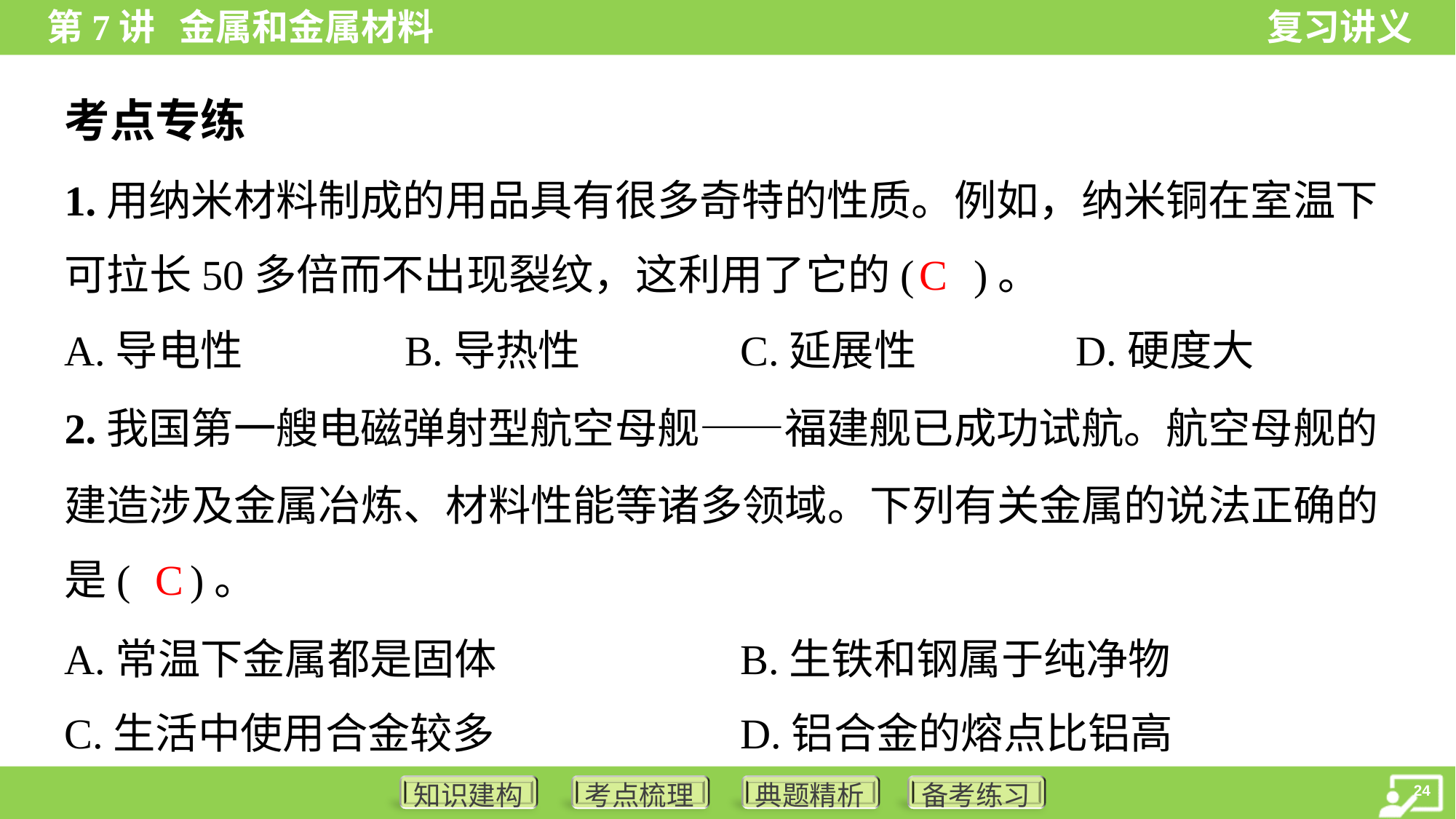

考点专练
1.用纳米材料制成的用品具有很多奇特的性质。例如，纳米铜在室温下
可拉长50多倍而不出现裂纹，这利用了它的(     )。
C
A.导电性	B.导热性	C.延展性	D.硬度大
2.我国第一艘电磁弹射型航空母舰——福建舰已成功试航。航空母舰的
建造涉及金属冶炼、材料性能等诸多领域。下列有关金属的说法正确的
是(     )。
C
A.常温下金属都是固体	B.生铁和钢属于纯净物
C.生活中使用合金较多	D.铝合金的熔点比铝高